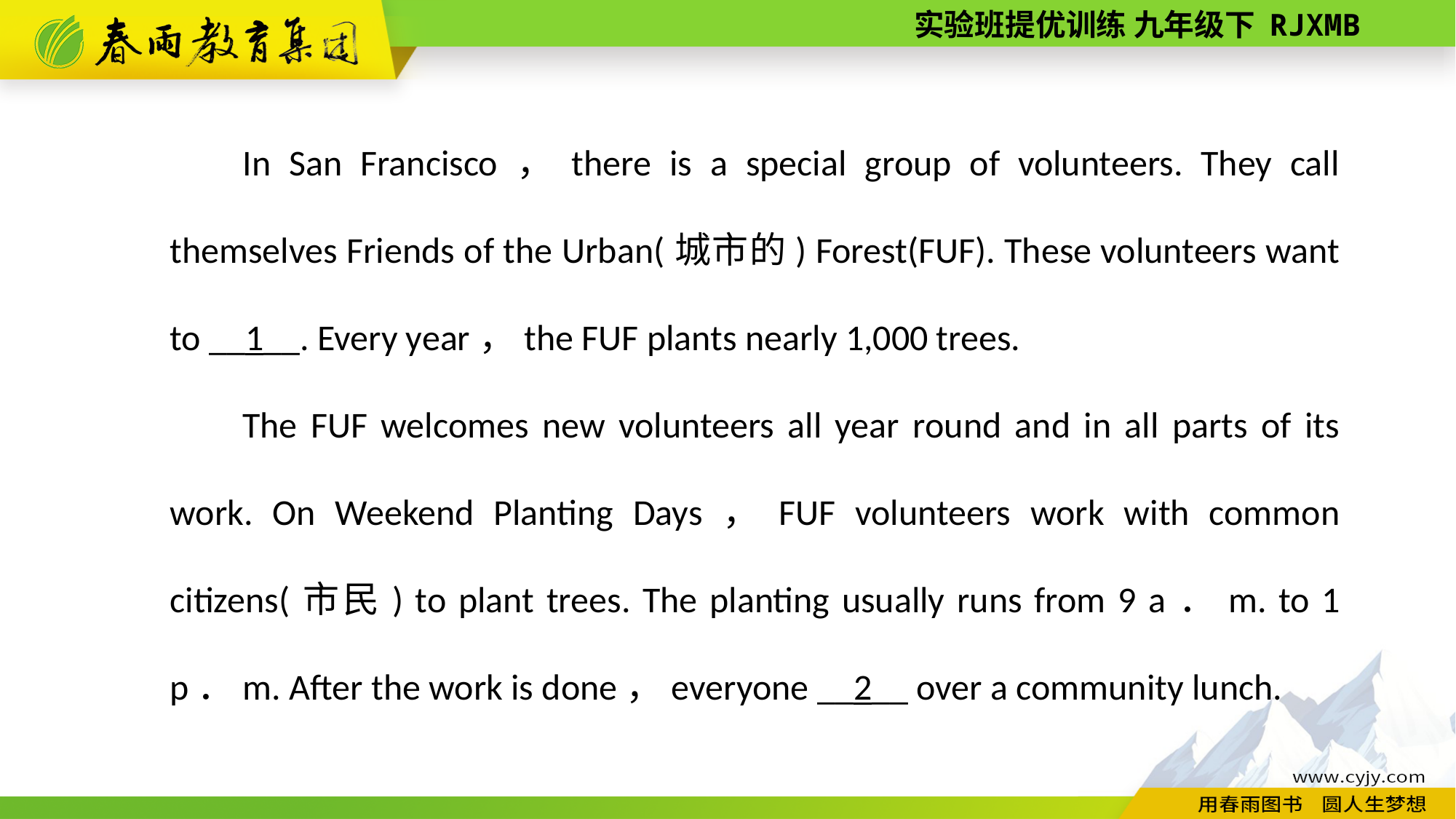

In San Francisco，there is a special group of volunteers. They call themselves Friends of the Urban(城市的) Forest(FUF). These volunteers want to __1__. Every year，the FUF plants nearly 1,000 trees.
The FUF welcomes new volunteers all year round and in all parts of its work. On Weekend Planting Days，FUF volunteers work with common citizens(市民) to plant trees. The planting usually runs from 9 a．m. to 1 p．m. After the work is done，everyone __2__ over a community lunch.